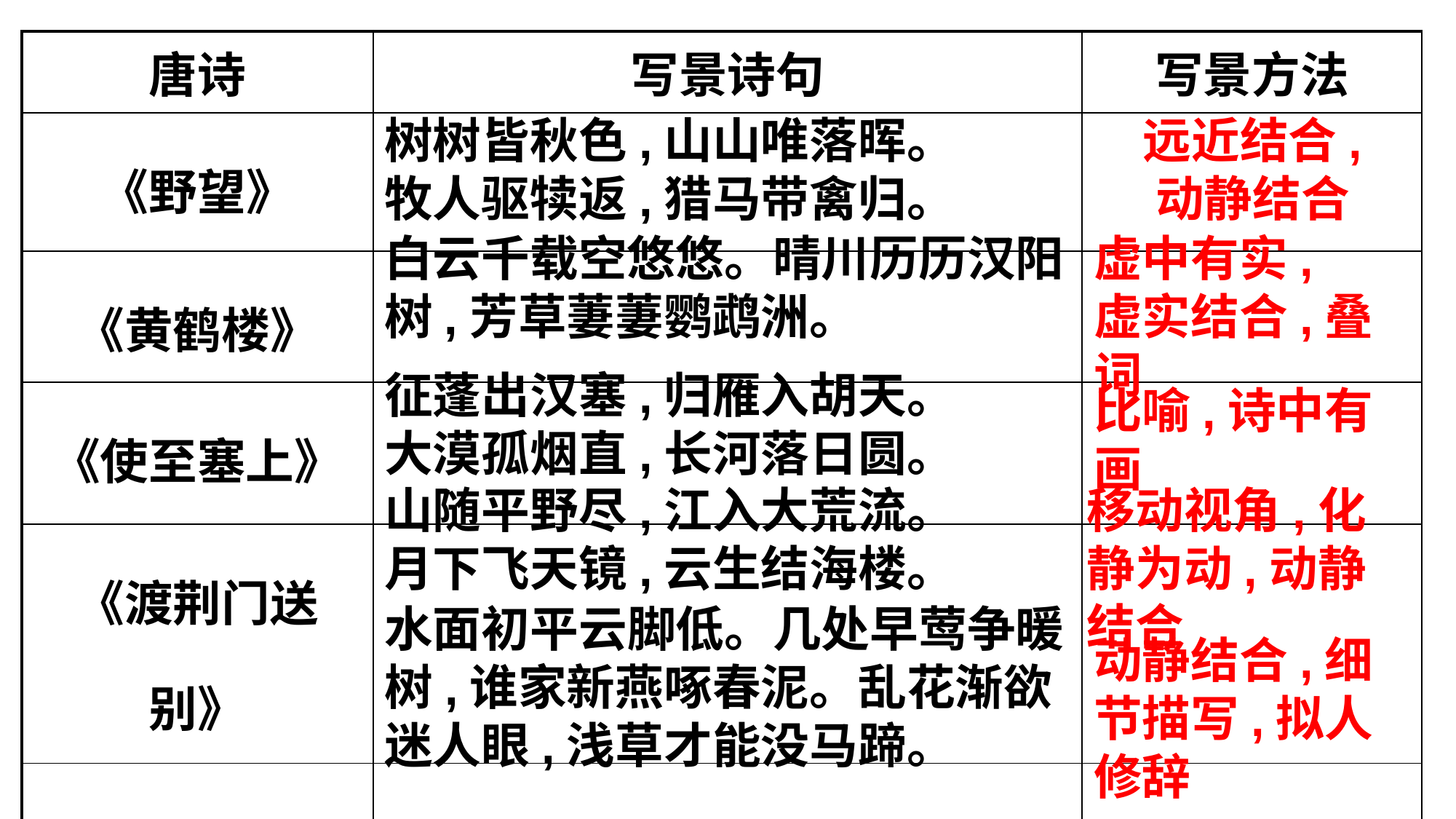

| 唐诗 | 写景诗句 | 写景方法 |
| --- | --- | --- |
| 《野望》 |  |  |
| 《黄鹤楼》 |  |  |
| 《使至塞上》 |  |  |
| 《渡荆门送别》 |  |  |
| 《钱塘湖春行》 |  |  |
树树皆秋色,山山唯落晖。牧人驱犊返,猎马带禽归。
远近结合,
动静结合
白云千载空悠悠。晴川历历汉阳树,芳草萋萋鹦鹉洲。
虚中有实,
虚实结合,叠词
征蓬出汉塞,归雁入胡天。
大漠孤烟直,长河落日圆。
比喻,诗中有画
山随平野尽,江入大荒流。
月下飞天镜,云生结海楼。
移动视角,化静为动,动静结合
水面初平云脚低。几处早莺争暖树,谁家新燕啄春泥。乱花渐欲迷人眼,浅草才能没马蹄。
动静结合,细节描写,拟人修辞